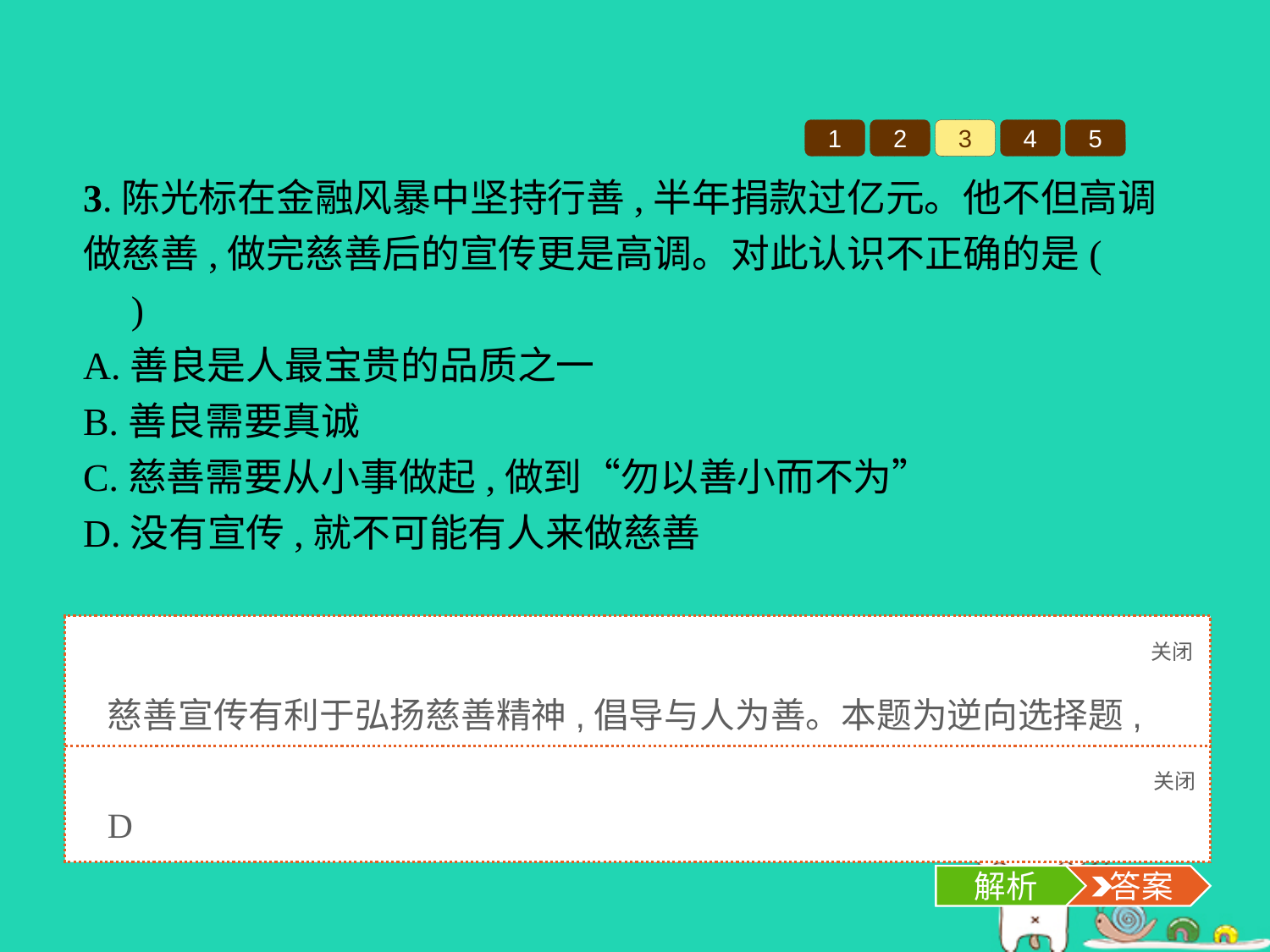

1
2
3
4
5
3.陈光标在金融风暴中坚持行善,半年捐款过亿元。他不但高调做慈善,做完慈善后的宣传更是高调。对此认识不正确的是(　　)
A.善良是人最宝贵的品质之一
B.善良需要真诚
C.慈善需要从小事做起,做到“勿以善小而不为”
D.没有宣传,就不可能有人来做慈善

关闭
解析

慈善宣传有利于弘扬慈善精神,倡导与人为善。本题为逆向选择题,故选D项。

关闭
解析
  答案

D
解析
  答案